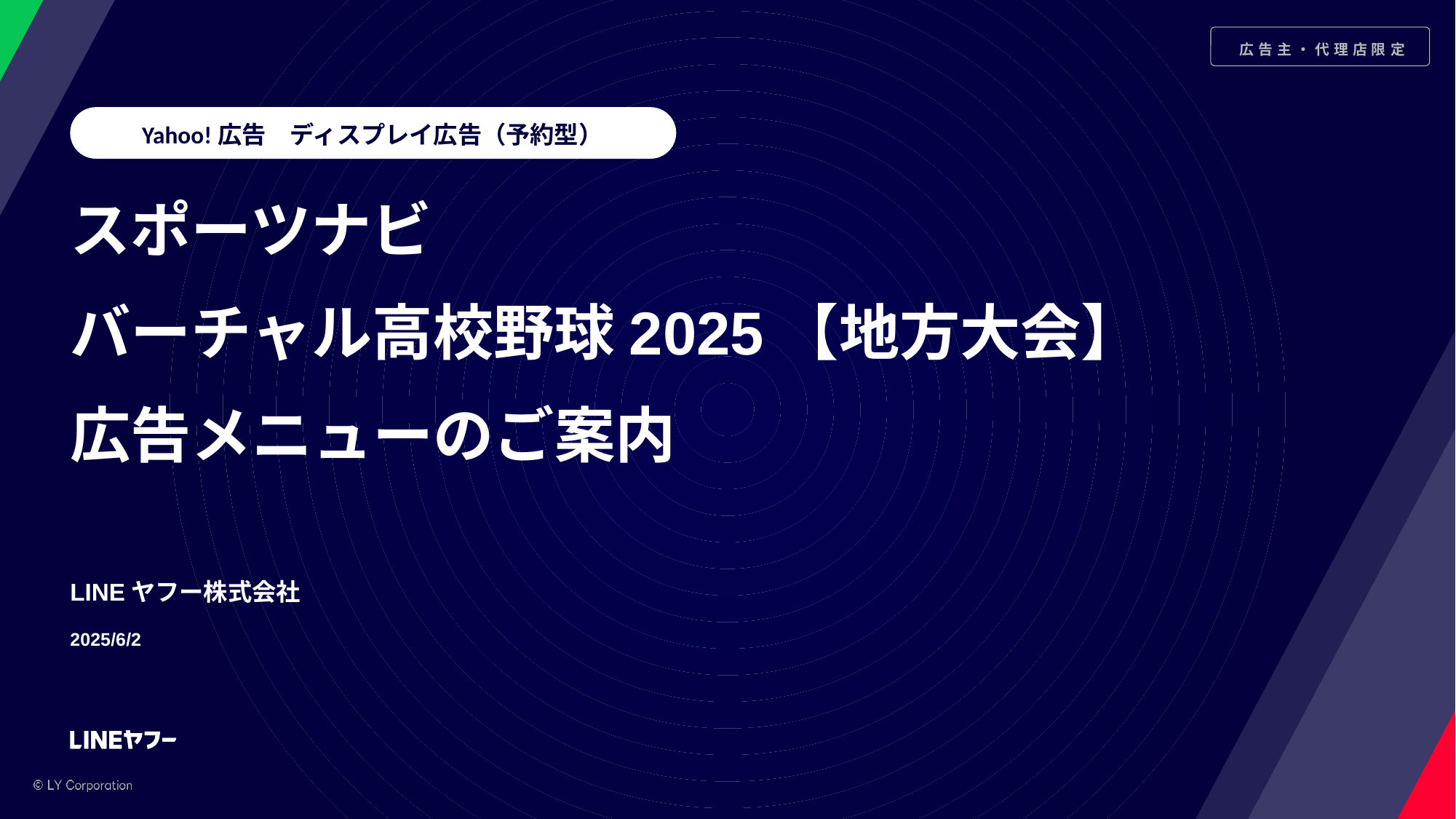

スポーツナビ
バーチャル高校野球2025【地方大会】
広告メニューのご案内
LINEヤフー株式会社
2025/6/2